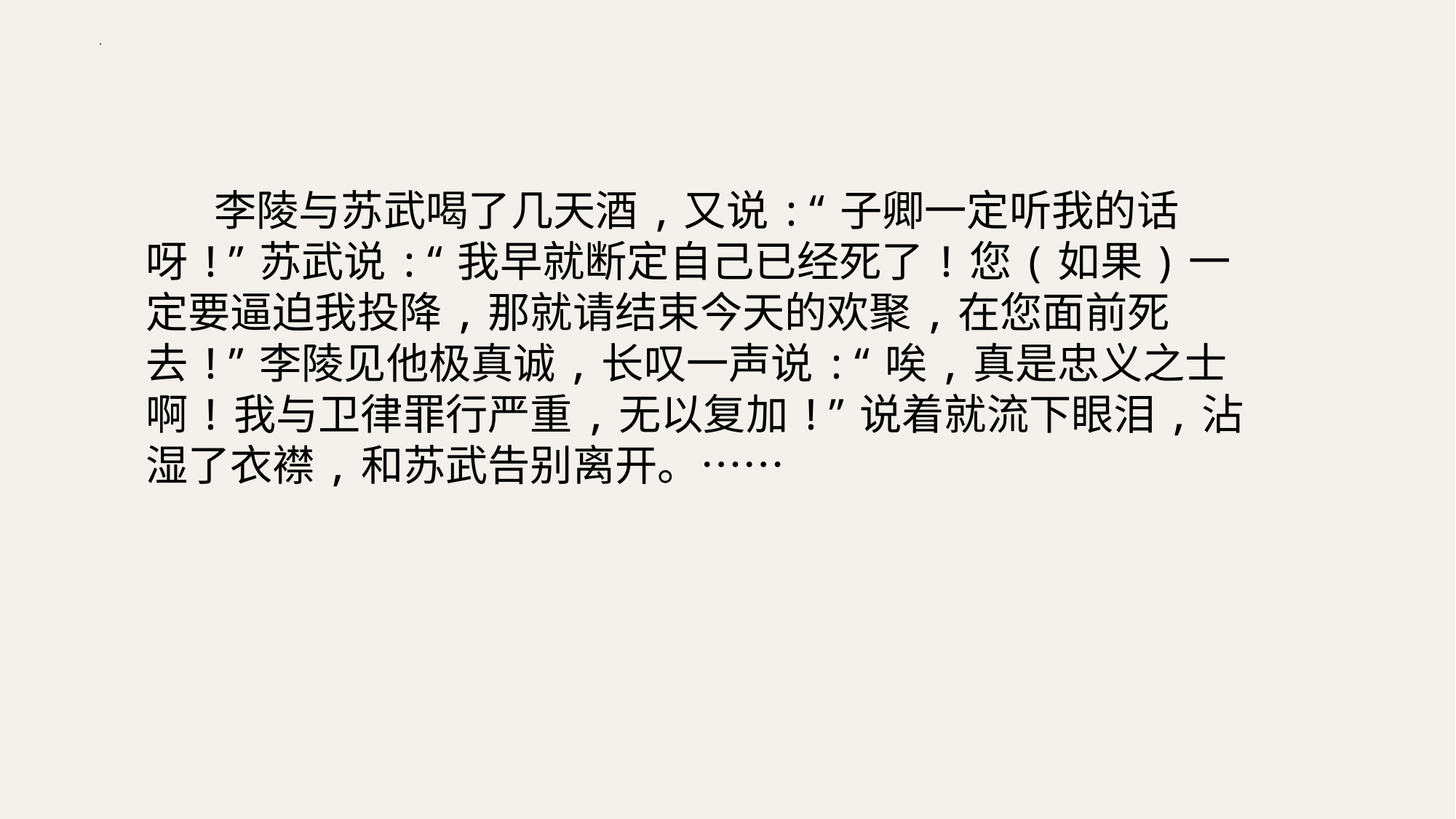

李陵与苏武喝了几天酒,又说:“子卿一定听我的话呀!”苏武说:“我早就断定自己已经死了!您(如果)一定要逼迫我投降,那就请结束今天的欢聚,在您面前死去!”李陵见他极真诚,长叹一声说:“唉,真是忠义之士啊!我与卫律罪行严重,无以复加!”说着就流下眼泪,沾湿了衣襟,和苏武告别离开。……